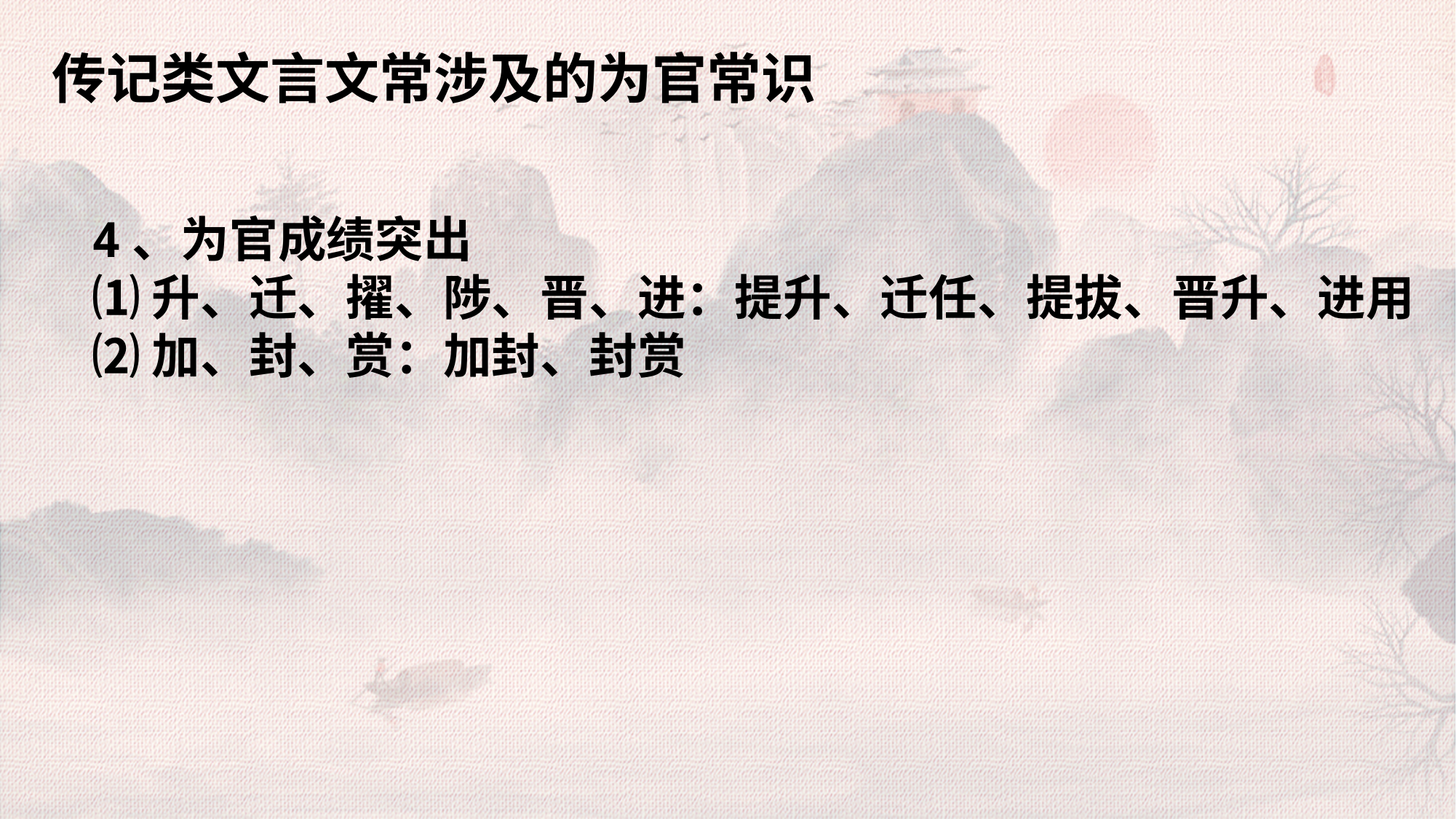

传记类文言文常涉及的为官常识
4、为官成绩突出
⑴升、迁、擢、陟、晋、进：提升、迁任、提拔、晋升、进用
⑵加、封、赏：加封、封赏